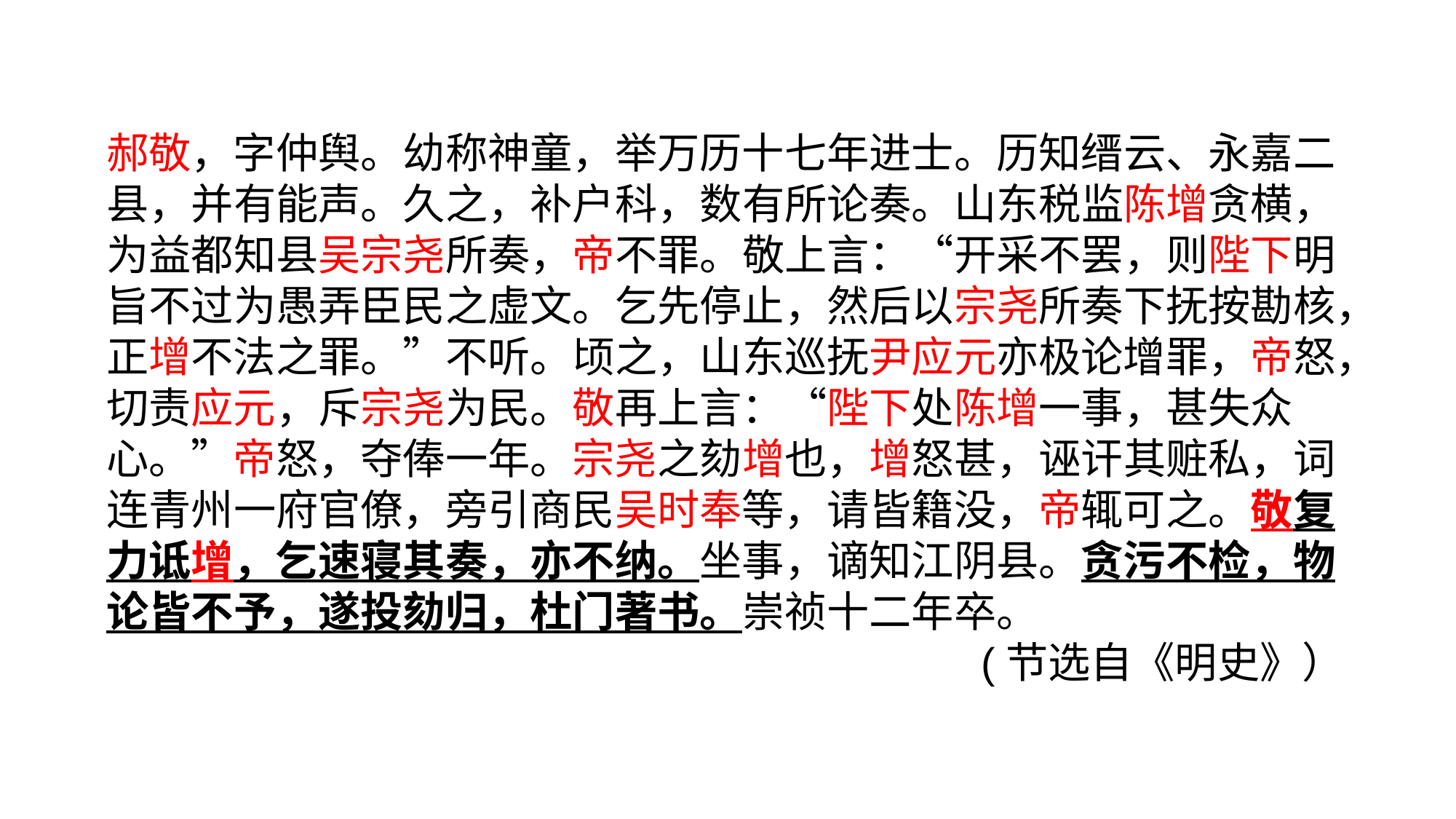

郝敬，字仲舆。幼称神童，举万历十七年进士。历知缙云、永嘉二县，并有能声。久之，补户科，数有所论奏。山东税监陈增贪横，为益都知县吴宗尧所奏，帝不罪。敬上言：“开采不罢，则陛下明旨不过为愚弄臣民之虚文。乞先停止，然后以宗尧所奏下抚按勘核，正增不法之罪。”不听。顷之，山东巡抚尹应元亦极论增罪，帝怒，切责应元，斥宗尧为民。敬再上言：“陛下处陈增一事，甚失众心。”帝怒，夺俸一年。宗尧之劾增也，增怒甚，诬讦其赃私，词连青州一府官僚，旁引商民吴时奉等，请皆籍没，帝辄可之。敬复力诋增，乞速寝其奏，亦不纳。坐事，谪知江阴县。贪污不检，物论皆不予，遂投劾归，杜门著书。崇祯十二年卒。
                                                                          (节选自《明史》）